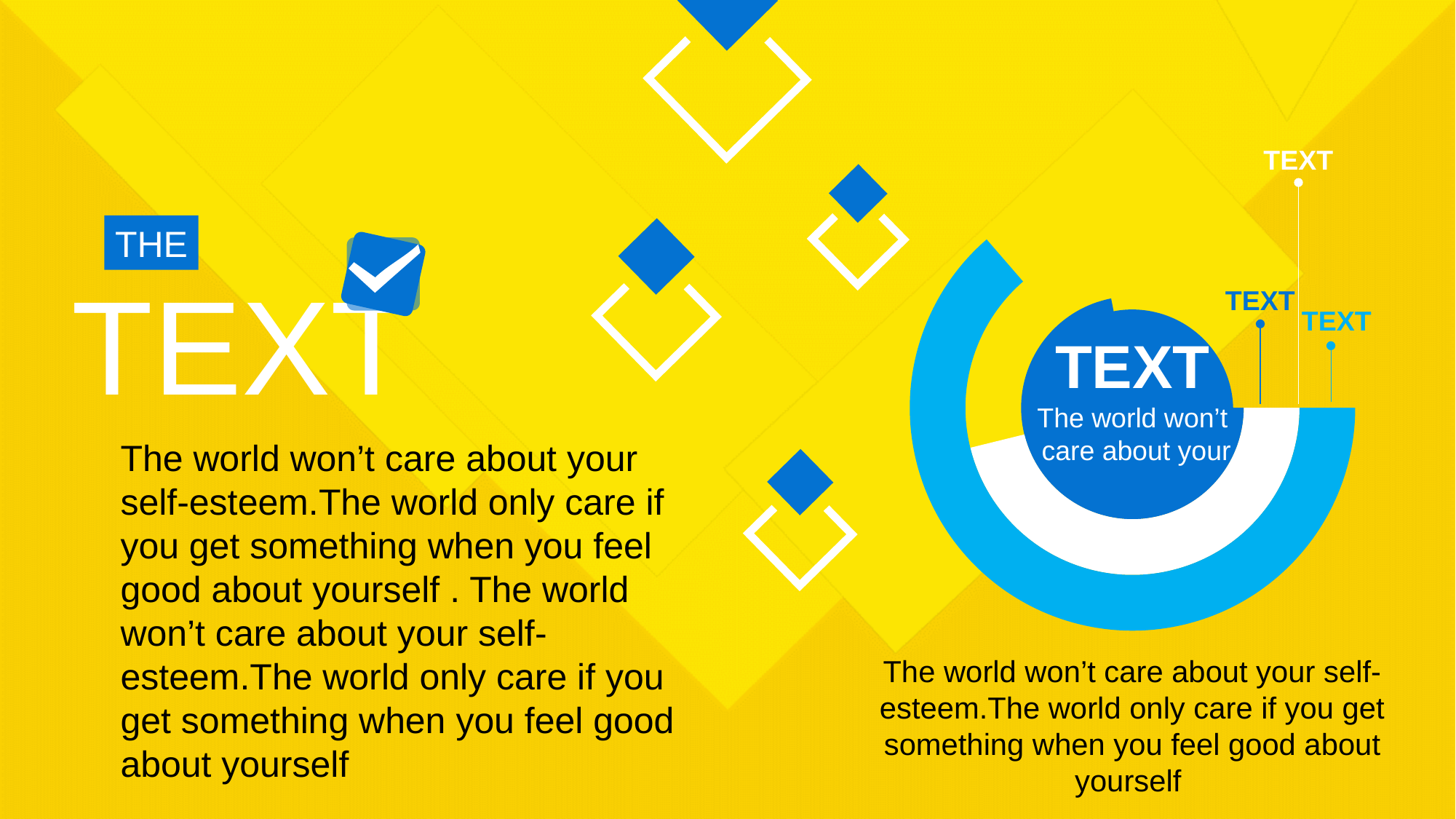

TEXT

### Chart

| Category | 销售额 | 列2 | 列23 |
|---|---|---|---|
| 第一季度 | 8.2 | 6.0 | 7.0 |
| 第二季度 | 3.2 | 7.0 | 4.0 |
TEXT
TEXT
TEXT
The world won’t
 care about your

THE

TEXT

The world won’t care about your self-esteem.The world only care if you get something when you feel good about yourself . The world won’t care about your self-esteem.The world only care if you get something when you feel good about yourself

The world won’t care about your self-esteem.The world only care if you get something when you feel good about yourself